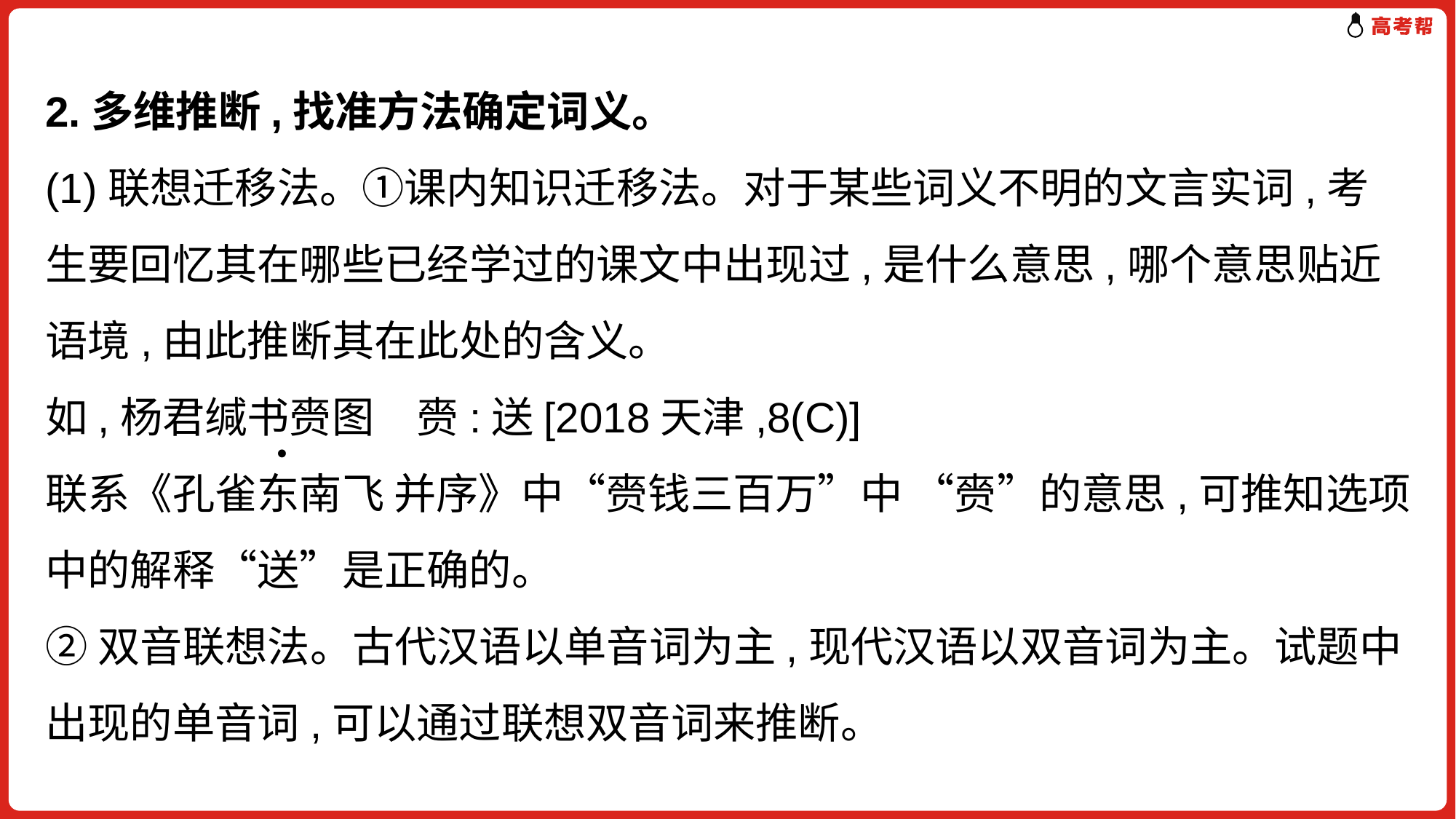

2.多维推断,找准方法确定词义。
(1)联想迁移法。①课内知识迁移法。对于某些词义不明的文言实词,考生要回忆其在哪些已经学过的课文中出现过,是什么意思,哪个意思贴近语境,由此推断其在此处的含义。
如,杨君缄书赍图　赍:送[2018天津,8(C)]
联系《孔雀东南飞 并序》中“赍钱三百万”中 “赍”的意思,可推知选项中的解释“送”是正确的。
②双音联想法。古代汉语以单音词为主,现代汉语以双音词为主。试题中出现的单音词,可以通过联想双音词来推断。
.